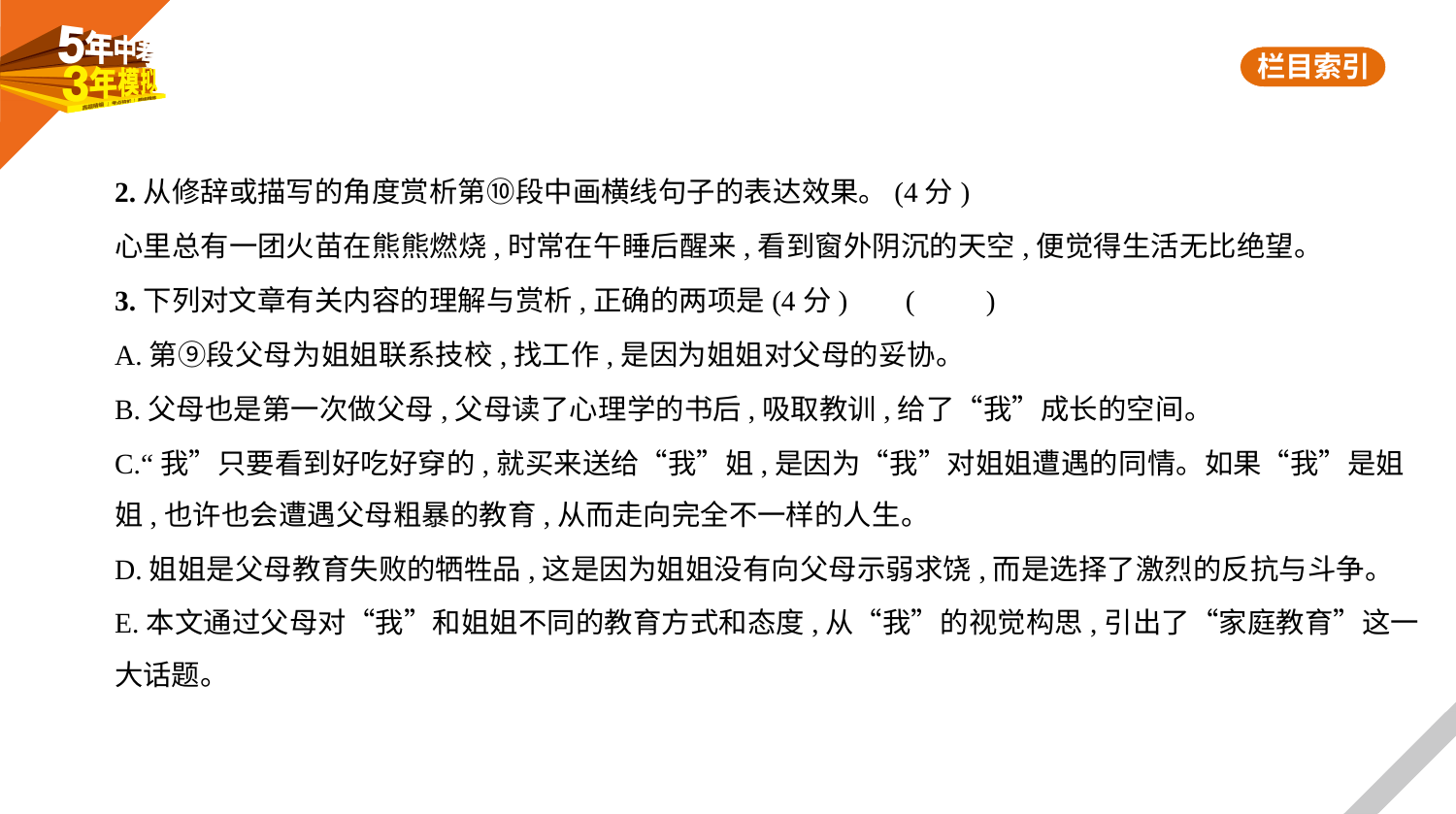

2.从修辞或描写的角度赏析第⑩段中画横线句子的表达效果。(4分)
心里总有一团火苗在熊熊燃烧,时常在午睡后醒来,看到窗外阴沉的天空,便觉得生活无比绝望。
3.下列对文章有关内容的理解与赏析,正确的两项是(4分)     (　　)
A.第⑨段父母为姐姐联系技校,找工作,是因为姐姐对父母的妥协。
B.父母也是第一次做父母,父母读了心理学的书后,吸取教训,给了“我”成长的空间。
C.“我”只要看到好吃好穿的,就买来送给“我”姐,是因为“我”对姐姐遭遇的同情。如果“我”是姐
姐,也许也会遭遇父母粗暴的教育,从而走向完全不一样的人生。
D.姐姐是父母教育失败的牺牲品,这是因为姐姐没有向父母示弱求饶,而是选择了激烈的反抗与斗争。
E.本文通过父母对“我”和姐姐不同的教育方式和态度,从“我”的视觉构思,引出了“家庭教育”这一
大话题。